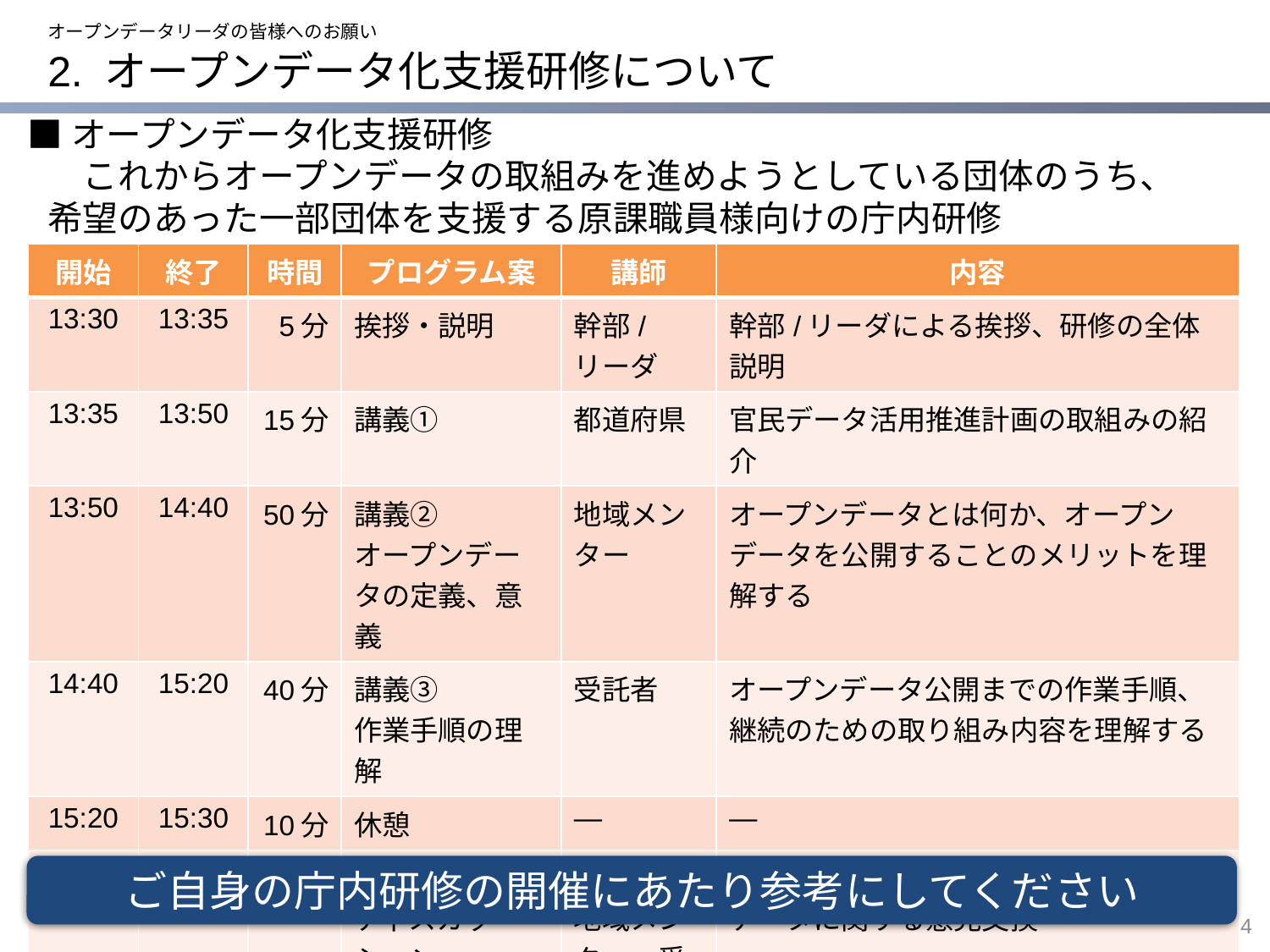

オープンデータリーダの皆様へのお願い
# 2. オープンデータ化支援研修について
■オープンデータ化支援研修
　これからオープンデータの取組みを進めようとしている団体のうち、希望のあった一部団体を支援する原課職員様向けの庁内研修
| 開始 | 終了 | 時間 | プログラム案 | 講師 | 内容 |
| --- | --- | --- | --- | --- | --- |
| 13:30 | 13:35 | 5分 | 挨拶・説明 | 幹部/リーダ | 幹部/リーダによる挨拶、研修の全体説明 |
| 13:35 | 13:50 | 15分 | 講義① | 都道府県 | 官民データ活用推進計画の取組みの紹介 |
| 13:50 | 14:40 | 50分 | 講義② オープンデータの定義、意義 | 地域メンター | オープンデータとは何か、オープンデータを公開することのメリットを理解する |
| 14:40 | 15:20 | 40分 | 講義③ 作業手順の理解 | 受託者 | オープンデータ公開までの作業手順、継続のための取り組み内容を理解する |
| 15:20 | 15:30 | 10分 | 休憩 | ― | ― |
| 15:30 | 16:00 | 30分 | 講義④ ディスカッション | リーダ、地域メンター、受託者 | 今後、公開に向けて取組むオープンデータに関する意見交換 |
| 16:00 | 16:20 | 20分 | 確認テスト | 受託者 | テスト配布・答え合わせ・解説・回収 |
| 16:20 | 16:30 | 10分 | アンケート記入等 | 受託者 | アンケート配布、回収 |
ご自身の庁内研修の開催にあたり参考にしてください
4